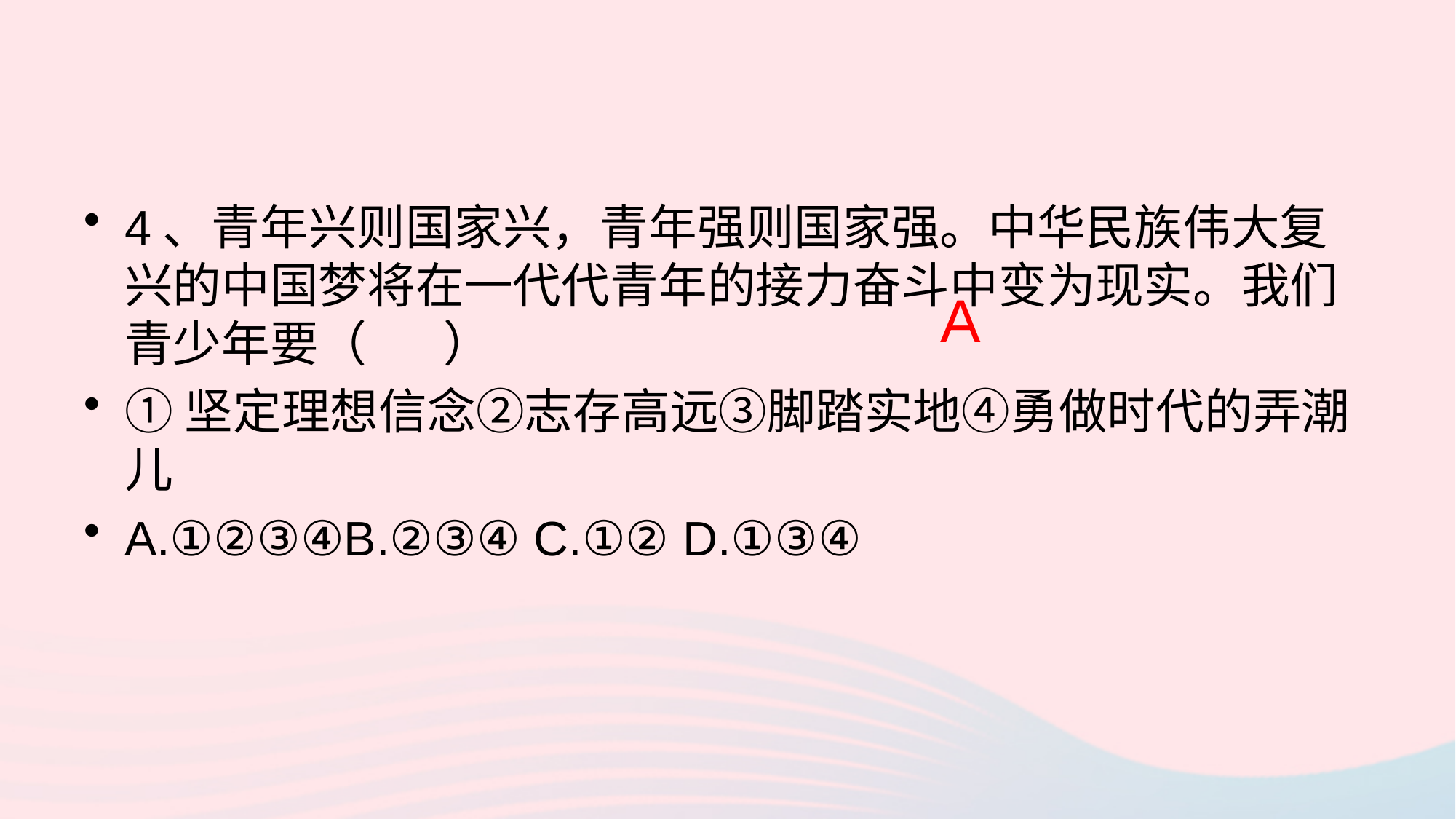

4、青年兴则国家兴，青年强则国家强。中华民族伟大复兴的中国梦将在一代代青年的接力奋斗中变为现实。我们青少年要（       ）
①坚定理想信念②志存高远③脚踏实地④勇做时代的弄潮儿
A.①②③④B.②③④ C.①② D.①③④
A